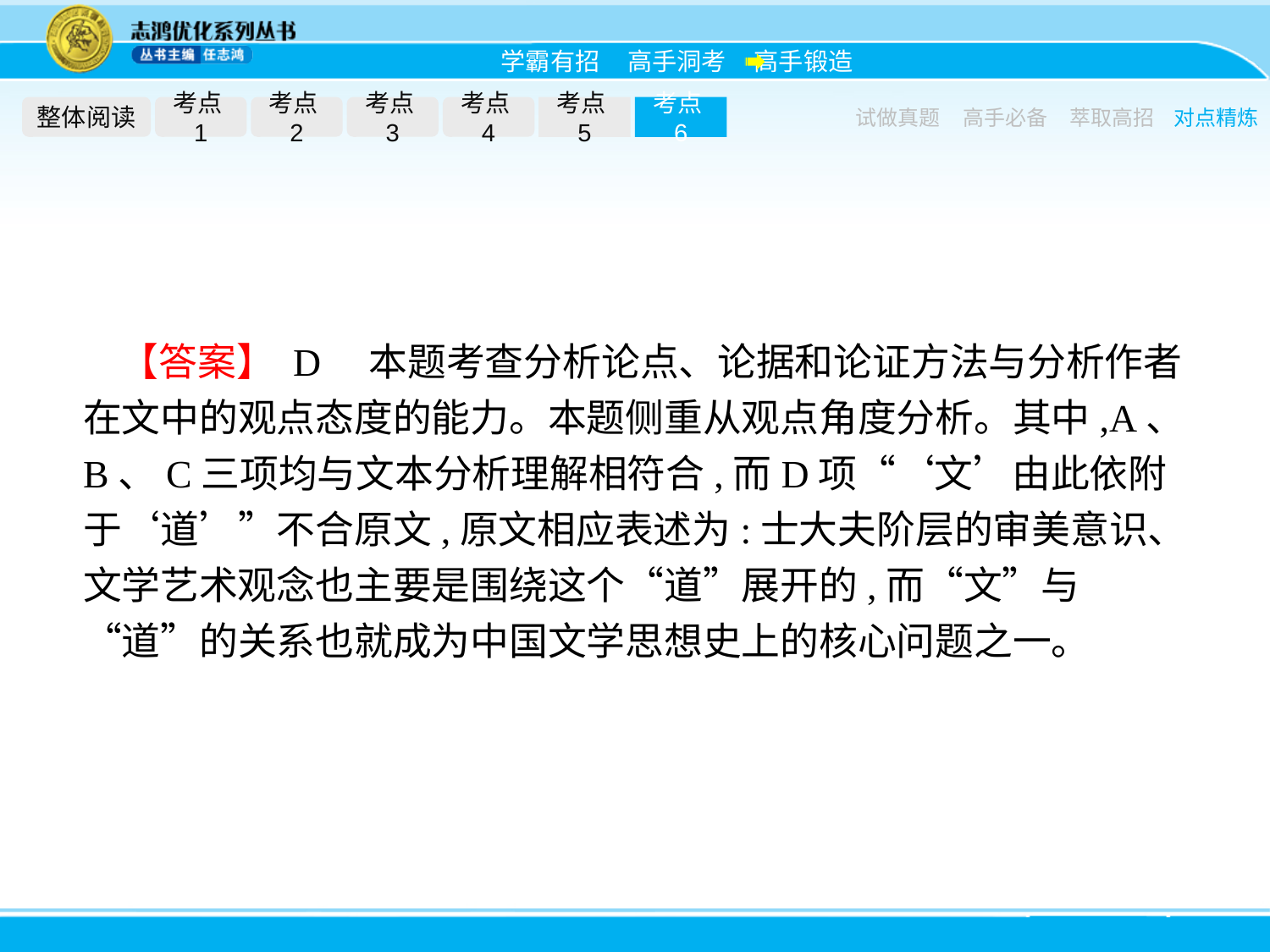

整体阅读
考点1
考点2
考点3
考点4
考点5
考点6
试做真题
高手必备
萃取高招
对点精炼
【答案】 D　本题考查分析论点、论据和论证方法与分析作者在文中的观点态度的能力。本题侧重从观点角度分析。其中,A、B、C三项均与文本分析理解相符合,而D项“‘文’由此依附于‘道’”不合原文,原文相应表述为:士大夫阶层的审美意识、文学艺术观念也主要是围绕这个“道”展开的,而“文”与“道”的关系也就成为中国文学思想史上的核心问题之一。